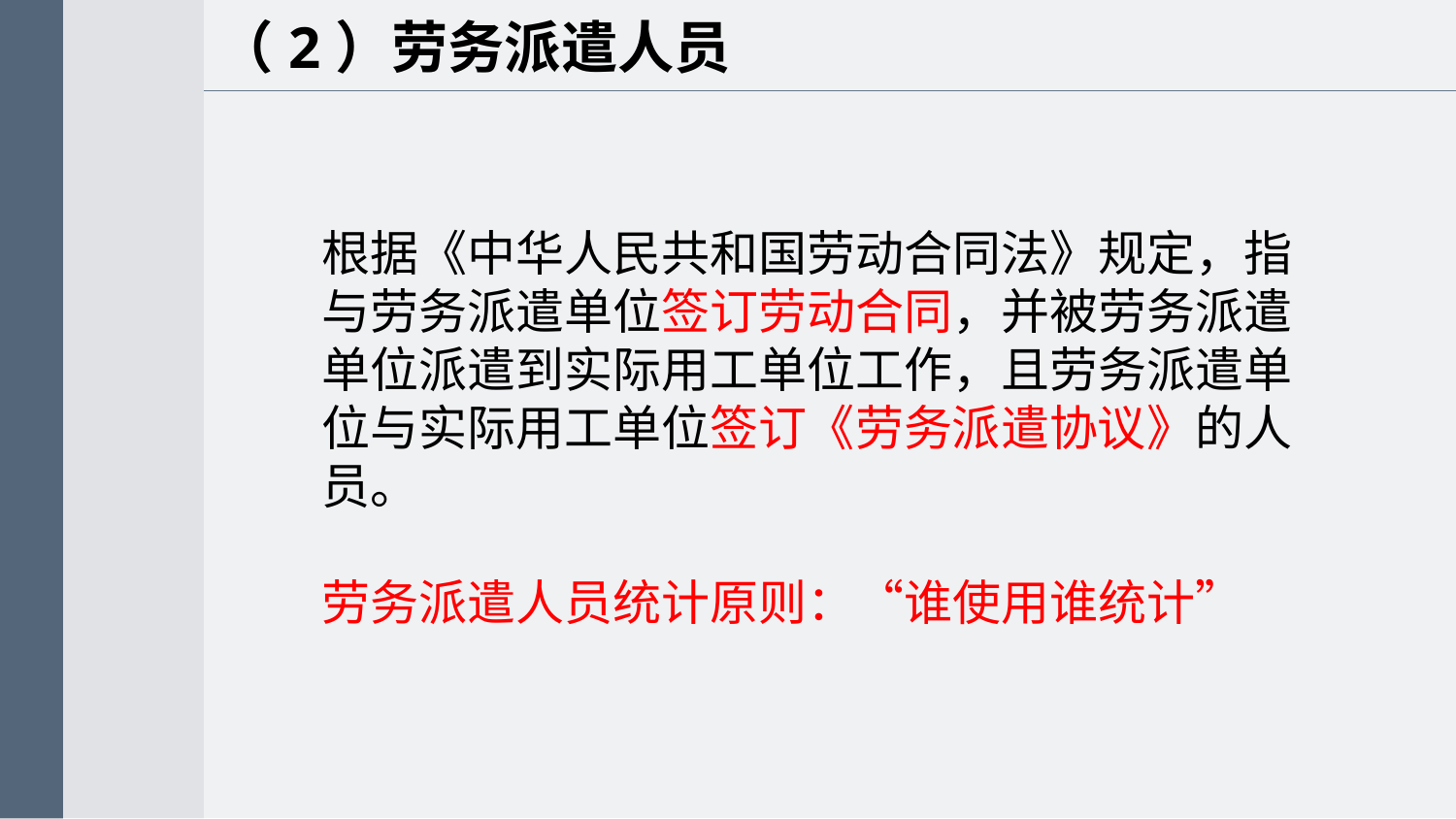

（2）劳务派遣人员
根据《中华人民共和国劳动合同法》规定，指与劳务派遣单位签订劳动合同，并被劳务派遣单位派遣到实际用工单位工作，且劳务派遣单位与实际用工单位签订《劳务派遣协议》的人员。

劳务派遣人员统计原则：“谁使用谁统计”